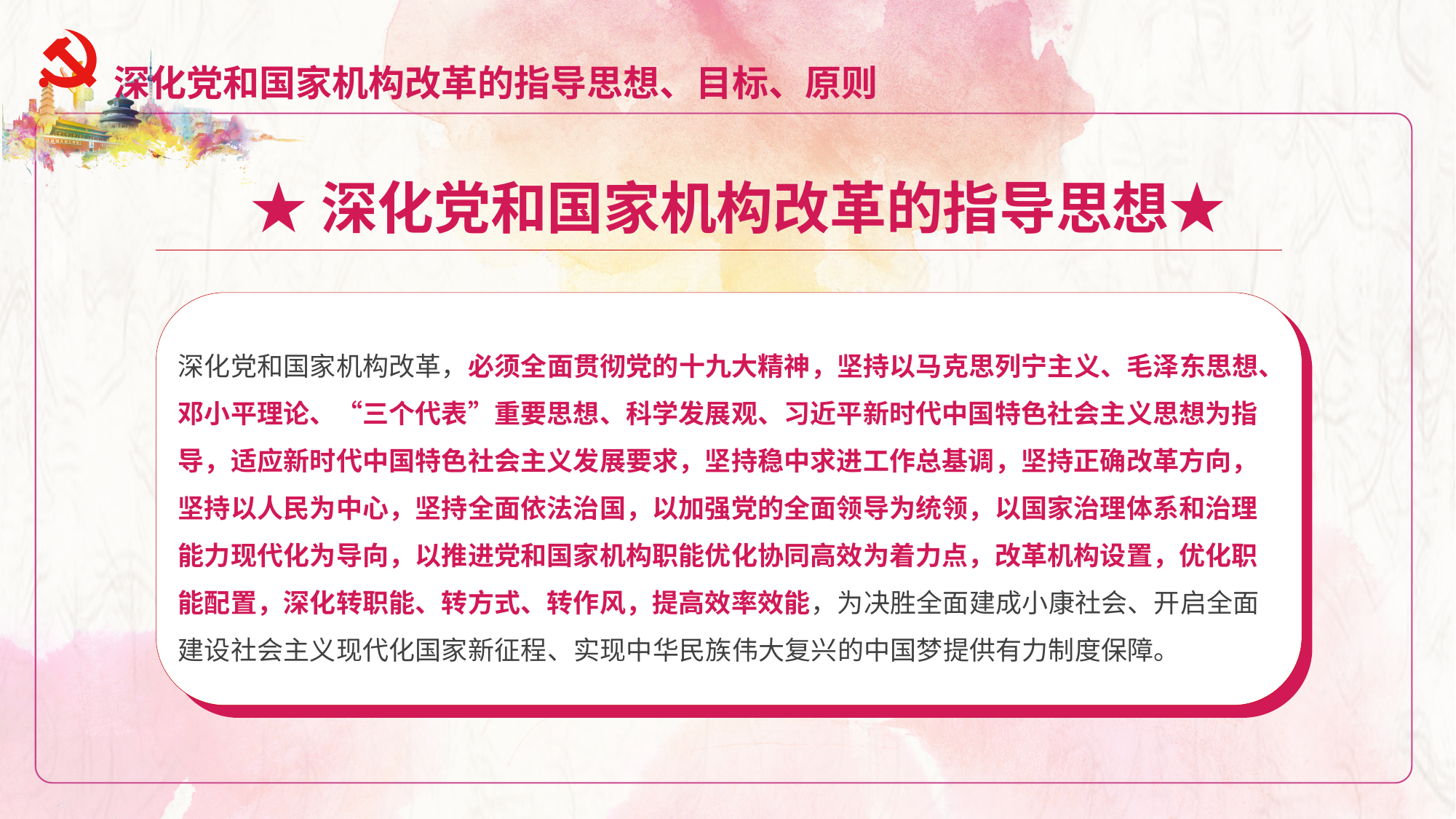

深化党和国家机构改革的指导思想、目标、原则
★深化党和国家机构改革的指导思想★

深化党和国家机构改革，必须全面贯彻党的十九大精神，坚持以马克思列宁主义、毛泽东思想、邓小平理论、“三个代表”重要思想、科学发展观、习近平新时代中国特色社会主义思想为指导，适应新时代中国特色社会主义发展要求，坚持稳中求进工作总基调，坚持正确改革方向，坚持以人民为中心，坚持全面依法治国，以加强党的全面领导为统领，以国家治理体系和治理能力现代化为导向，以推进党和国家机构职能优化协同高效为着力点，改革机构设置，优化职能配置，深化转职能、转方式、转作风，提高效率效能，为决胜全面建成小康社会、开启全面建设社会主义现代化国家新征程、实现中华民族伟大复兴的中国梦提供有力制度保障。